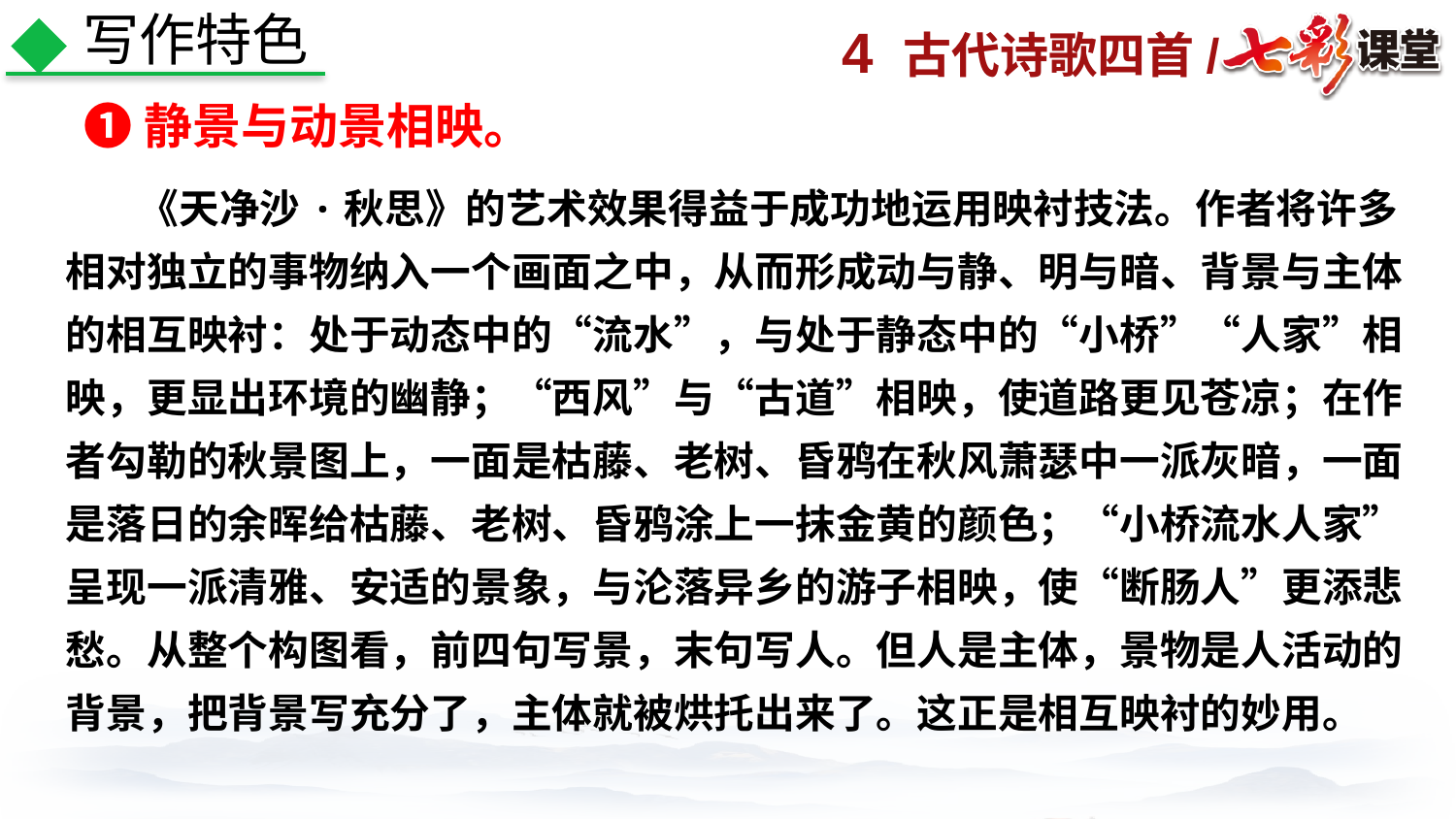

写作特色

❶静景与动景相映。
《天净沙·秋思》的艺术效果得益于成功地运用映衬技法。作者将许多相对独立的事物纳入一个画面之中，从而形成动与静、明与暗、背景与主体的相互映衬：处于动态中的“流水”，与处于静态中的“小桥”“人家”相映，更显出环境的幽静；“西风”与“古道”相映，使道路更见苍凉；在作者勾勒的秋景图上，一面是枯藤、老树、昏鸦在秋风萧瑟中一派灰暗，一面是落日的余晖给枯藤、老树、昏鸦涂上一抹金黄的颜色；“小桥流水人家”呈现一派清雅、安适的景象，与沦落异乡的游子相映，使“断肠人”更添悲愁。从整个构图看，前四句写景，末句写人。但人是主体，景物是人活动的背景，把背景写充分了，主体就被烘托出来了。这正是相互映衬的妙用。